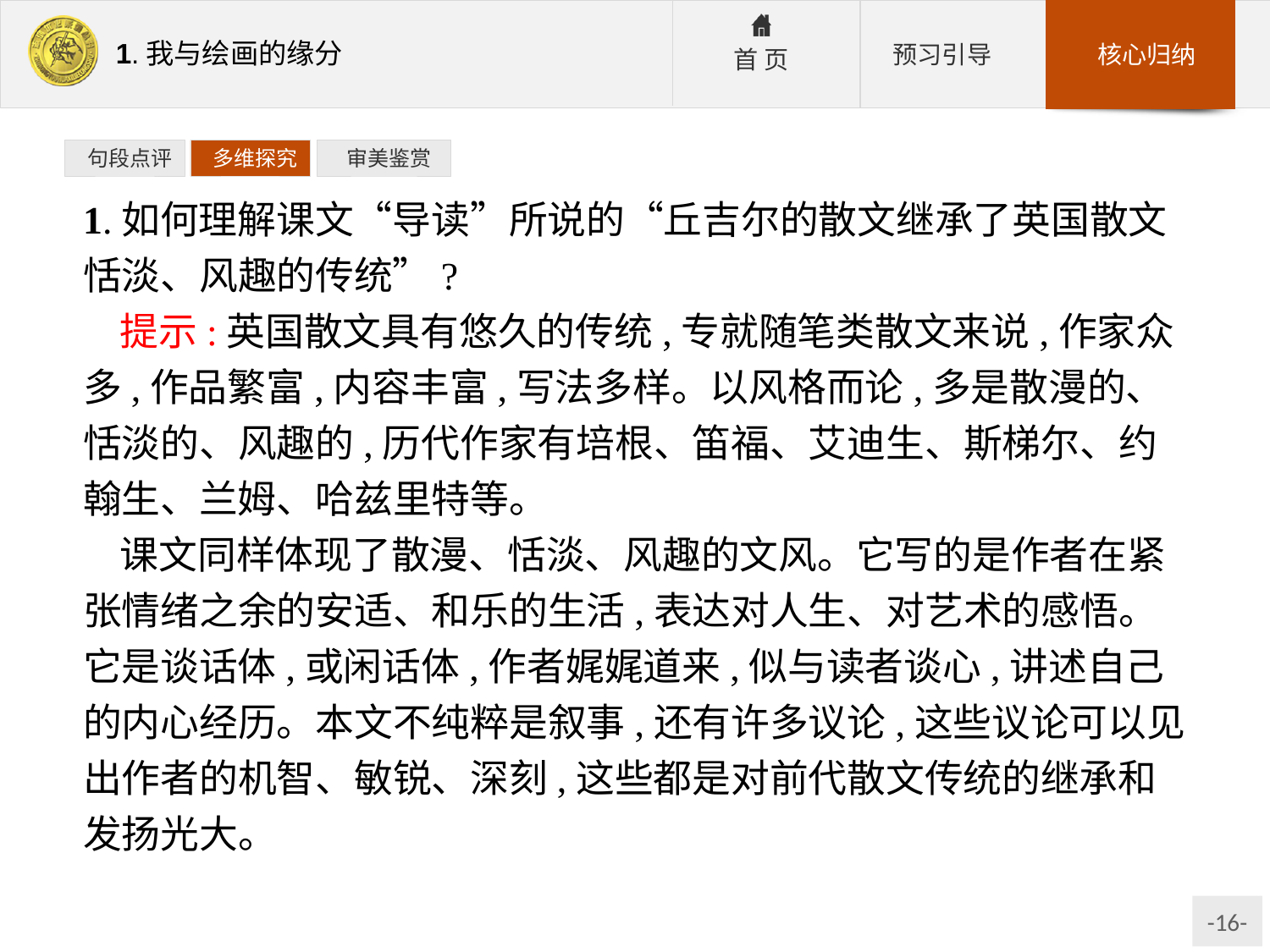

句段点评
 多维探究
 审美鉴赏
1.如何理解课文“导读”所说的“丘吉尔的散文继承了英国散文恬淡、风趣的传统”?
提示:英国散文具有悠久的传统,专就随笔类散文来说,作家众多,作品繁富,内容丰富,写法多样。以风格而论,多是散漫的、恬淡的、风趣的,历代作家有培根、笛福、艾迪生、斯梯尔、约翰生、兰姆、哈兹里特等。
课文同样体现了散漫、恬淡、风趣的文风。它写的是作者在紧张情绪之余的安适、和乐的生活,表达对人生、对艺术的感悟。它是谈话体,或闲话体,作者娓娓道来,似与读者谈心,讲述自己的内心经历。本文不纯粹是叙事,还有许多议论,这些议论可以见出作者的机智、敏锐、深刻,这些都是对前代散文传统的继承和发扬光大。